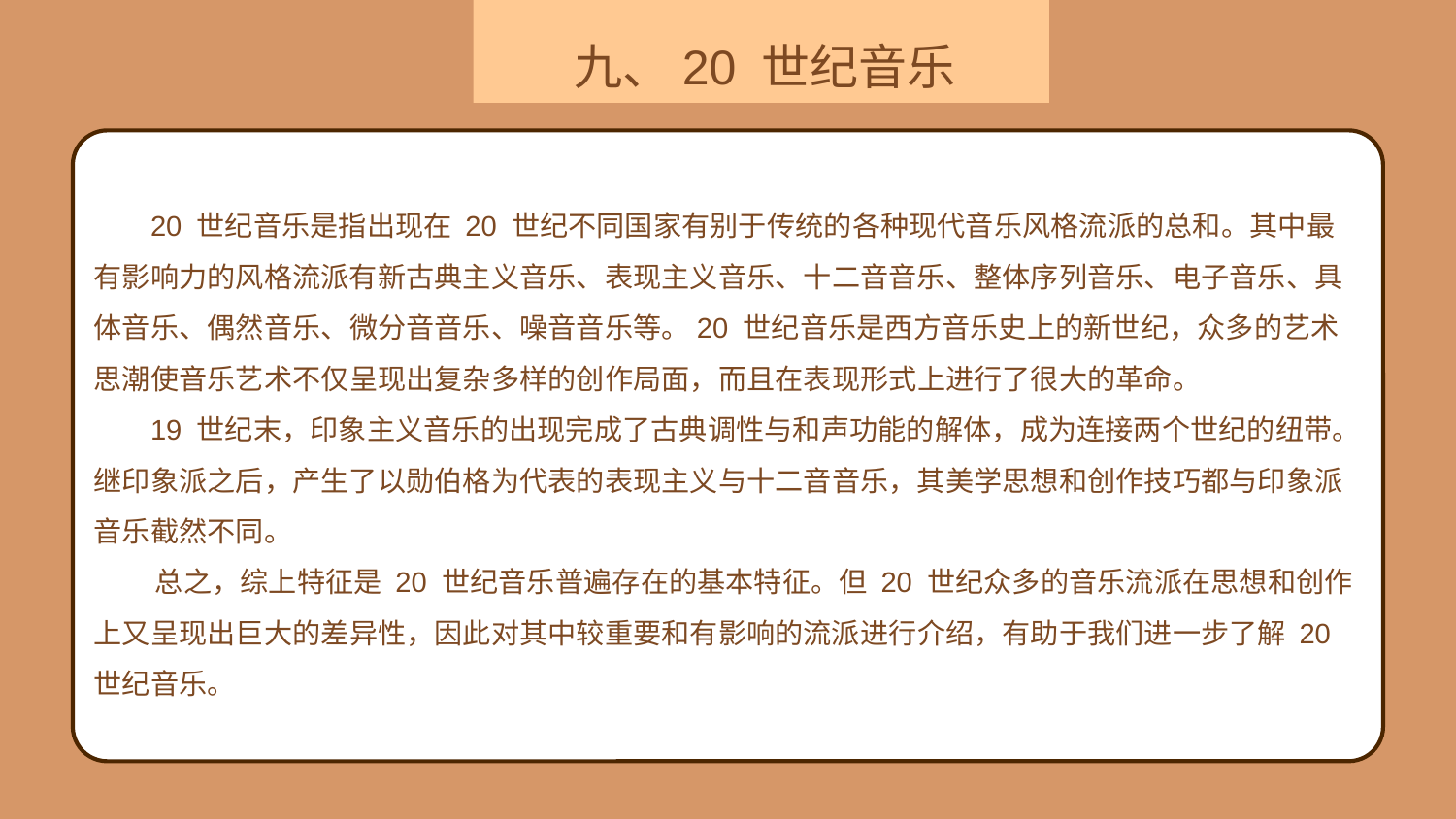

九、20 世纪音乐
 20 世纪音乐是指出现在 20 世纪不同国家有别于传统的各种现代音乐风格流派的总和。其中最有影响力的风格流派有新古典主义音乐、表现主义音乐、十二音音乐、整体序列音乐、电子音乐、具体音乐、偶然音乐、微分音音乐、噪音音乐等。20 世纪音乐是西方音乐史上的新世纪，众多的艺术思潮使音乐艺术不仅呈现出复杂多样的创作局面，而且在表现形式上进行了很大的革命。
 19 世纪末，印象主义音乐的出现完成了古典调性与和声功能的解体，成为连接两个世纪的纽带。继印象派之后，产生了以勋伯格为代表的表现主义与十二音音乐，其美学思想和创作技巧都与印象派音乐截然不同。
 总之，综上特征是 20 世纪音乐普遍存在的基本特征。但 20 世纪众多的音乐流派在思想和创作上又呈现出巨大的差异性，因此对其中较重要和有影响的流派进行介绍，有助于我们进一步了解 20 世纪音乐。